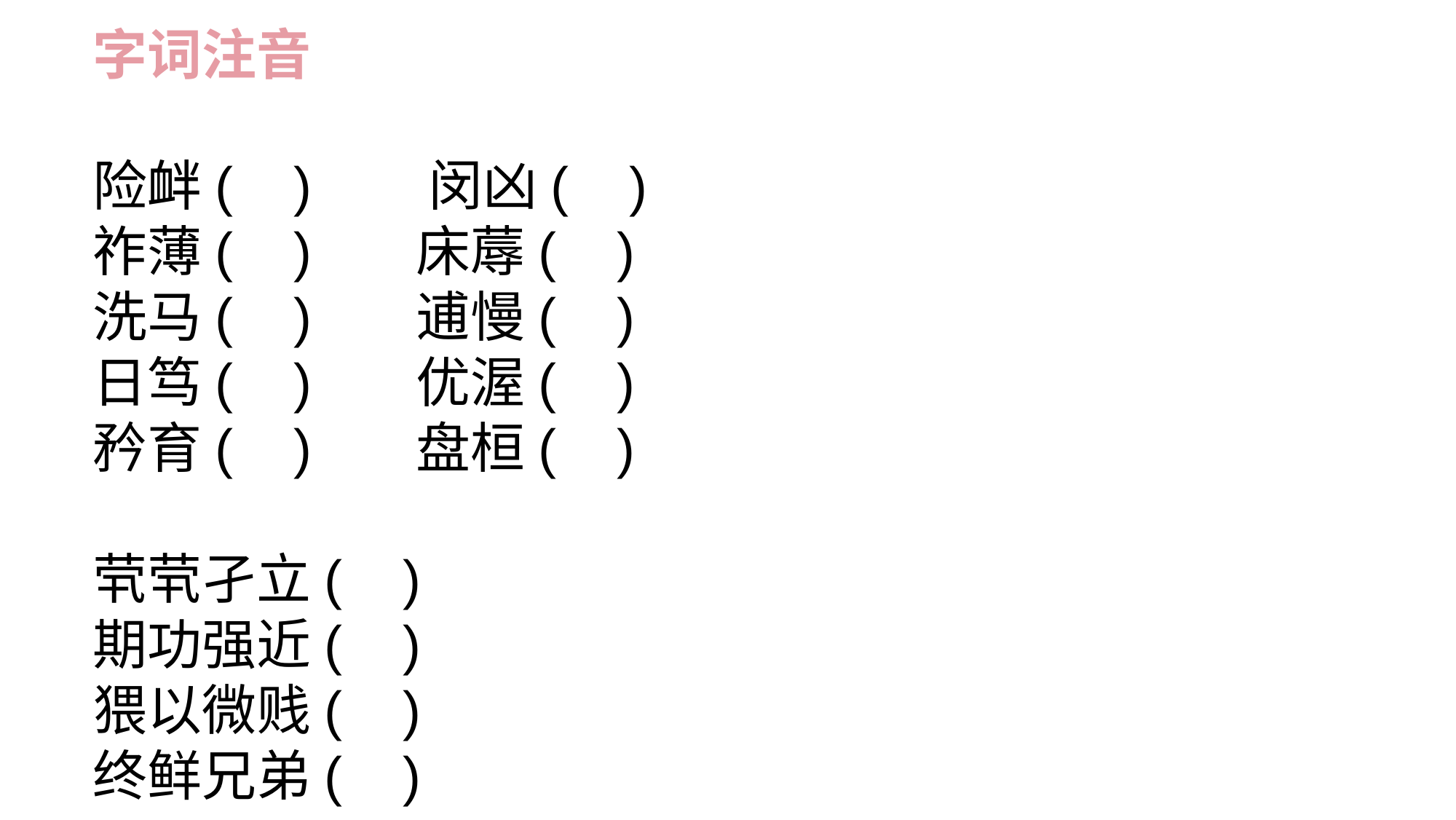

字词注音

险衅(    )　    闵凶(    )
祚薄(    )      床蓐(    )
洗马(    )      逋慢(    )
日笃(    )      优渥(    )
矜育(    )      盘桓(    )

茕茕孑立(    )
期功强近(    )
猥以微贱(    )
终鲜兄弟(    )